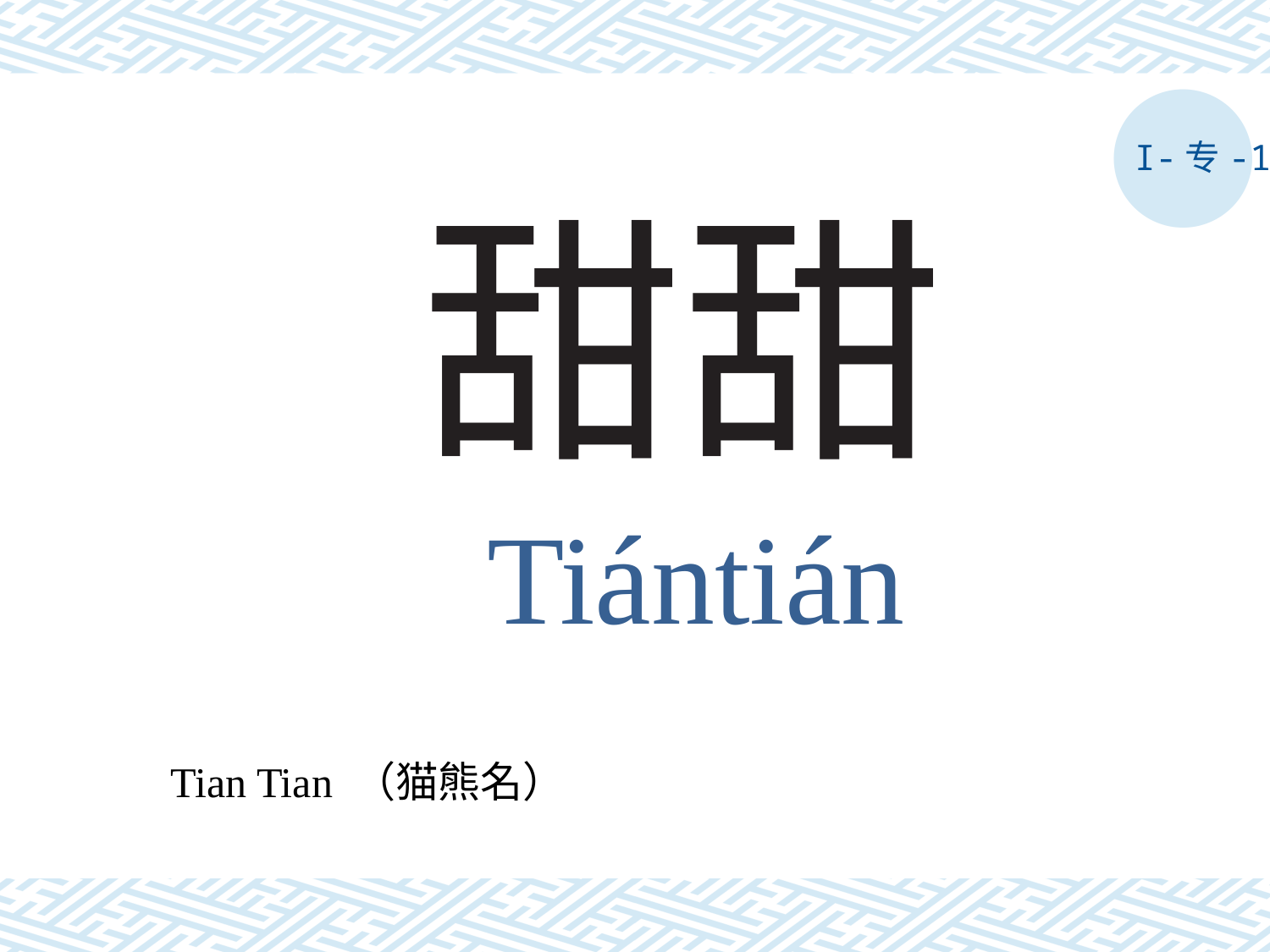

I-专-1

# 甜甜
Tiántián
Tian Tian （猫熊名）